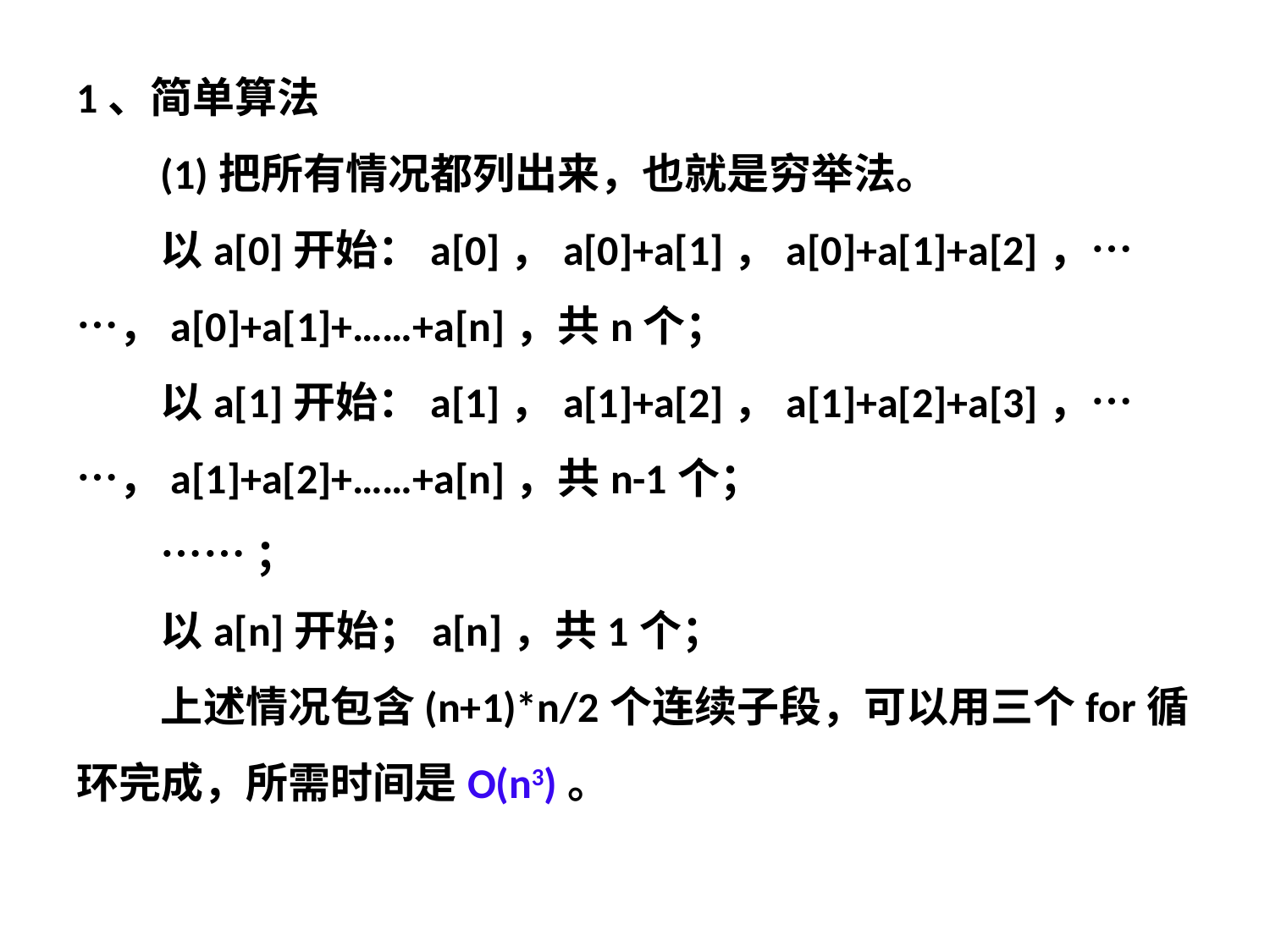

1、简单算法
(1)把所有情况都列出来，也就是穷举法。
以a[0]开始：a[0]，a[0]+a[1]，a[0]+a[1]+a[2]，……，a[0]+a[1]+……+a[n]，共n个；
以a[1]开始：a[1]，a[1]+a[2]，a[1]+a[2]+a[3]，……，a[1]+a[2]+……+a[n]，共n-1个；
……；
以a[n]开始；a[n]，共1个；
上述情况包含(n+1)*n/2个连续子段，可以用三个for循环完成，所需时间是O(n3)。